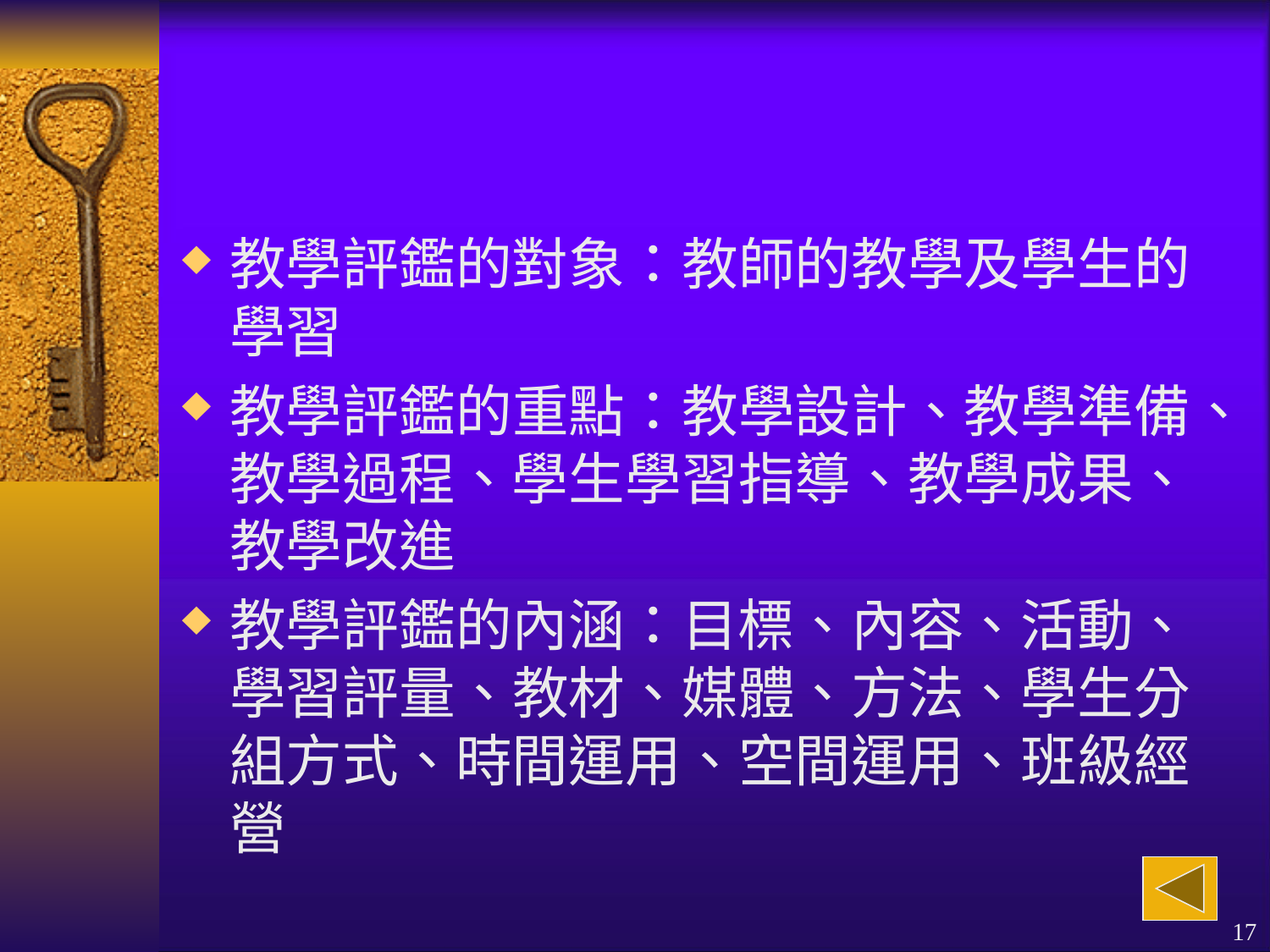

教學評鑑的對象：教師的教學及學生的學習
教學評鑑的重點：教學設計、教學準備、教學過程、學生學習指導、教學成果、教學改進
教學評鑑的內涵：目標、內容、活動、學習評量、教材、媒體、方法、學生分組方式、時間運用、空間運用、班級經營

17